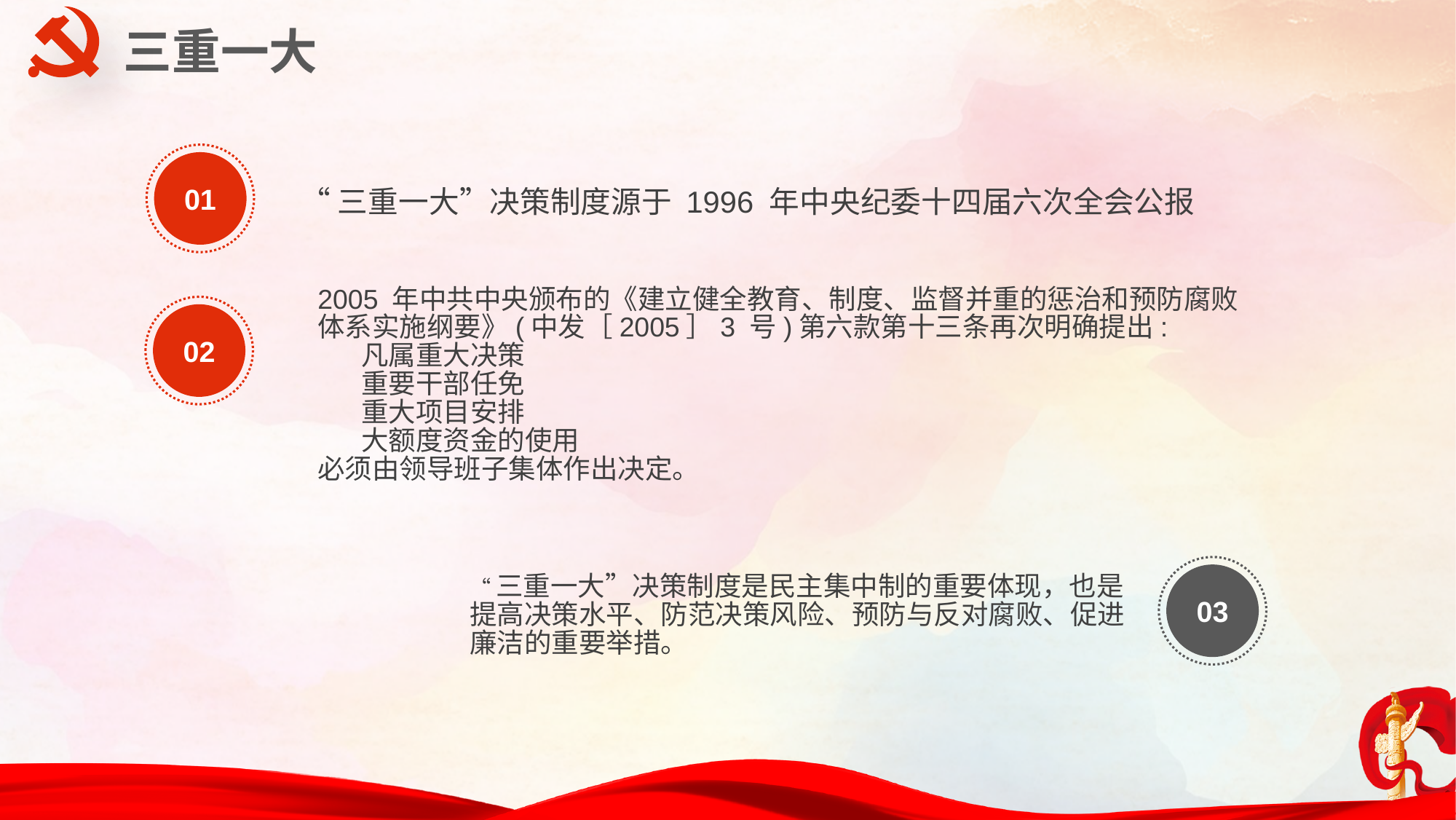

三重一大

01
“三重一大”决策制度源于 1996 年中央纪委十四届六次全会公报
2005 年中共中央颁布的《建立健全教育、制度、监督并重的惩治和预防腐败体系实施纲要》(中发［2005］3 号)第六款第十三条再次明确提出:
      凡属重大决策
      重要干部任免
      重大项目安排
      大额度资金的使用
必须由领导班子集体作出决定。

02

03
“三重一大”决策制度是民主集中制的重要体现，也是
提高决策水平、防范决策风险、预防与反对腐败、促进廉洁的重要举措。